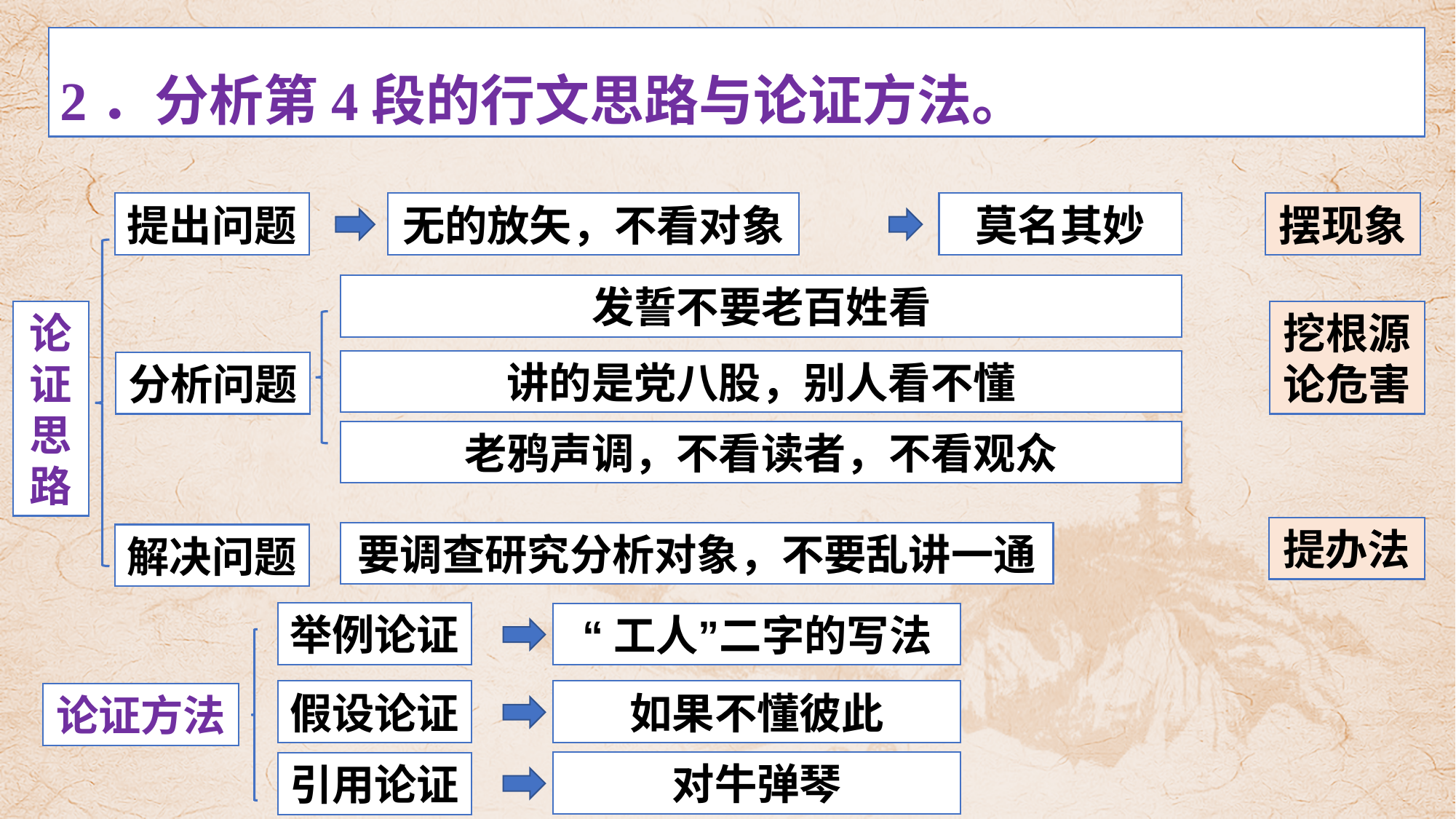

2．分析第4段的行文思路与论证方法。
提出问题
无的放矢，不看对象

莫名其妙

摆现象

论证思路
发誓不要老百姓看
挖根源
论危害

分析问题
讲的是党八股，别人看不懂
老鸦声调，不看读者，不看观众
提办法
要调查研究分析对象，不要乱讲一通
解决问题
举例论证
“工人”二字的写法

论证方法
假设论证
如果不懂彼此

对牛弹琴

引用论证